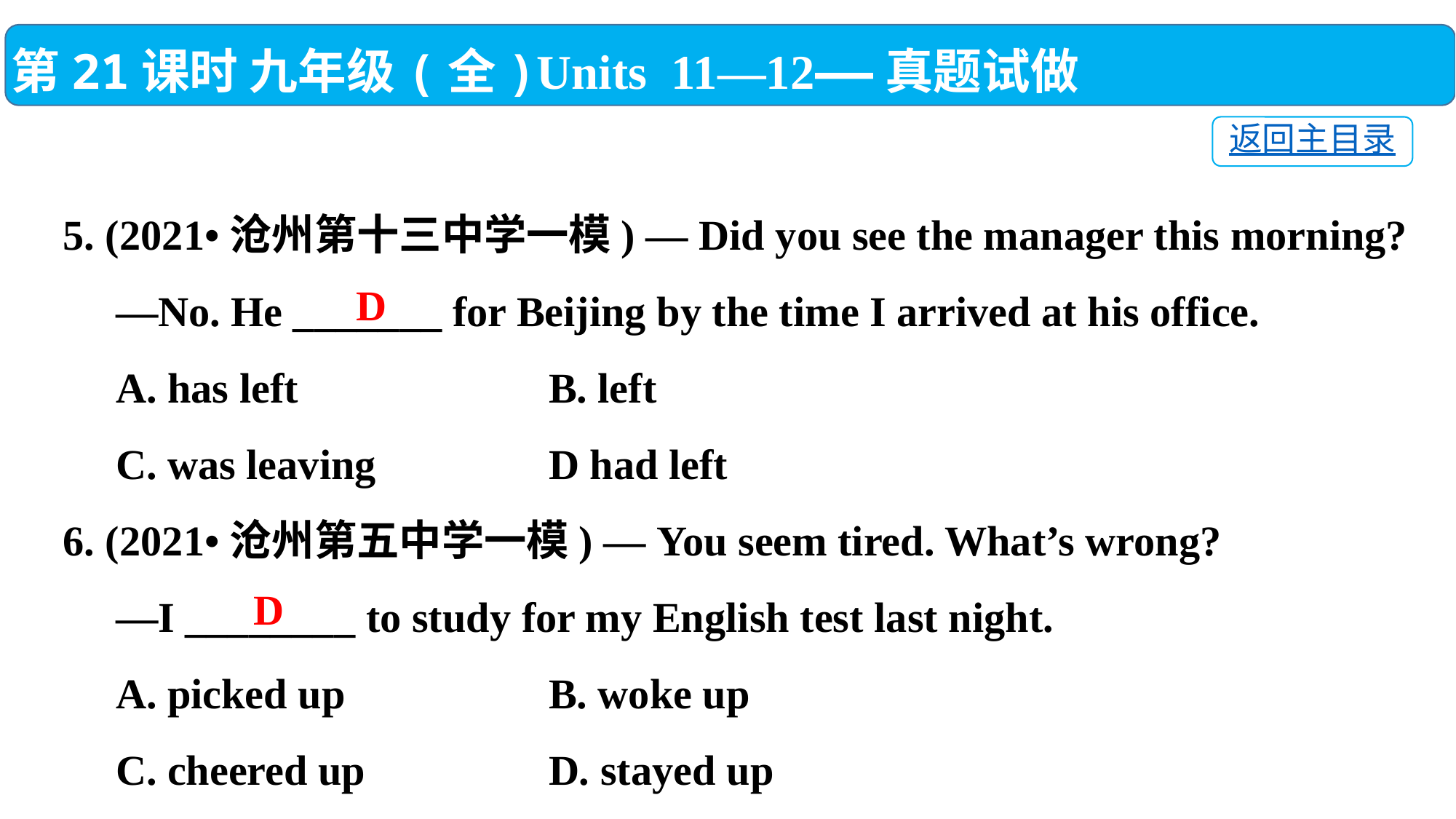

第21课时 九年级(全)Units  11—12——真题试做
返回主目录
5. (2021•沧州第十三中学一模) — Did you see the manager this morning?
     —No. He _______ for Beijing by the time I arrived at his office.
     A. has left	               B. left
     C. was leaving	               D had left
6. (2021•沧州第五中学一模) — You seem tired. What’s wrong?
     —I ________ to study for my English test last night.
     A. picked up	               B. woke up
     C. cheered up	               D. stayed up
 D
D